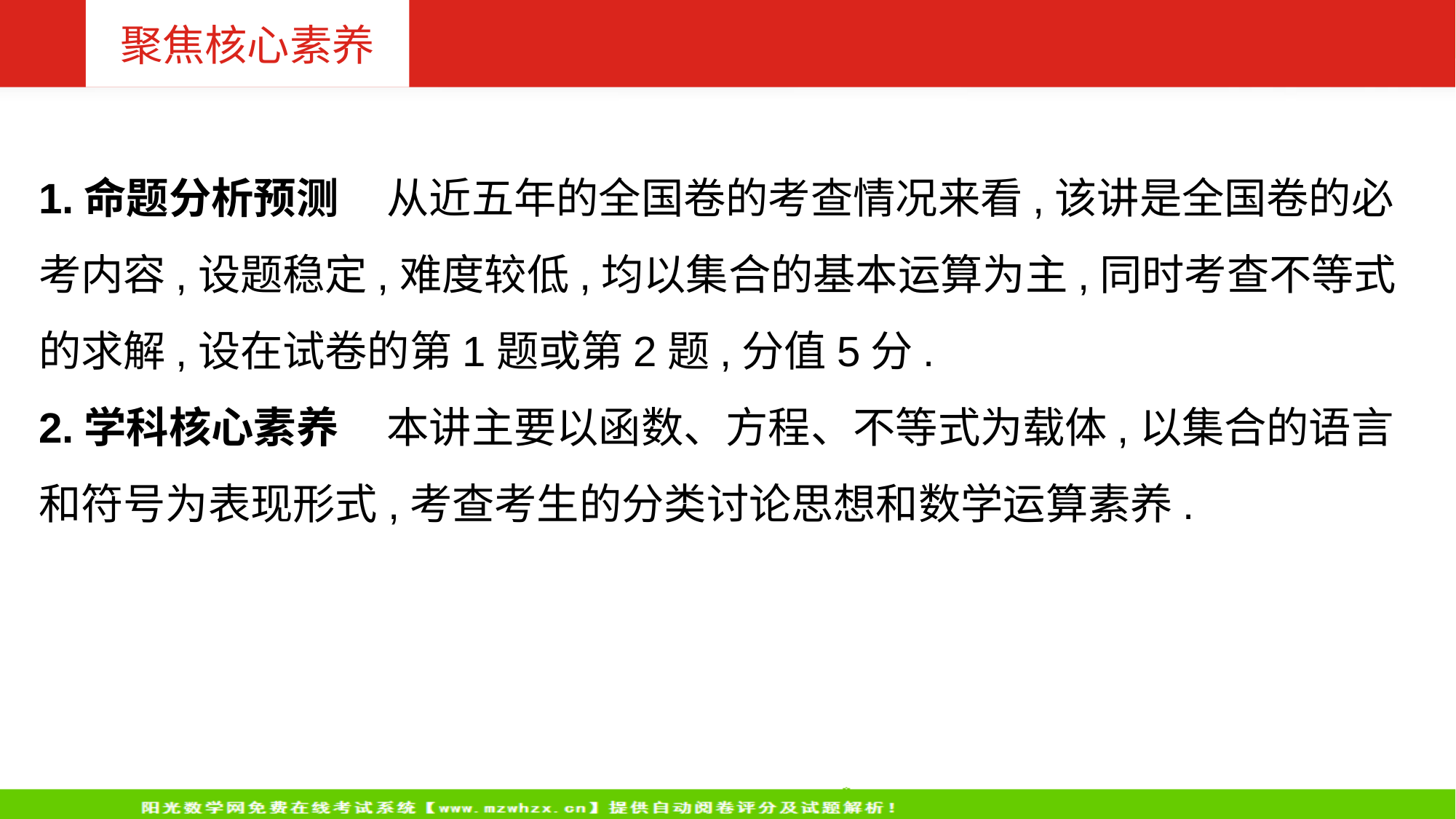

聚焦核心素养
1.命题分析预测     从近五年的全国卷的考查情况来看,该讲是全国卷的必考内容,设题稳定,难度较低,均以集合的基本运算为主,同时考查不等式的求解,设在试卷的第1题或第2题,分值5分.
2.学科核心素养     本讲主要以函数、方程、不等式为载体,以集合的语言和符号为表现形式,考查考生的分类讨论思想和数学运算素养.